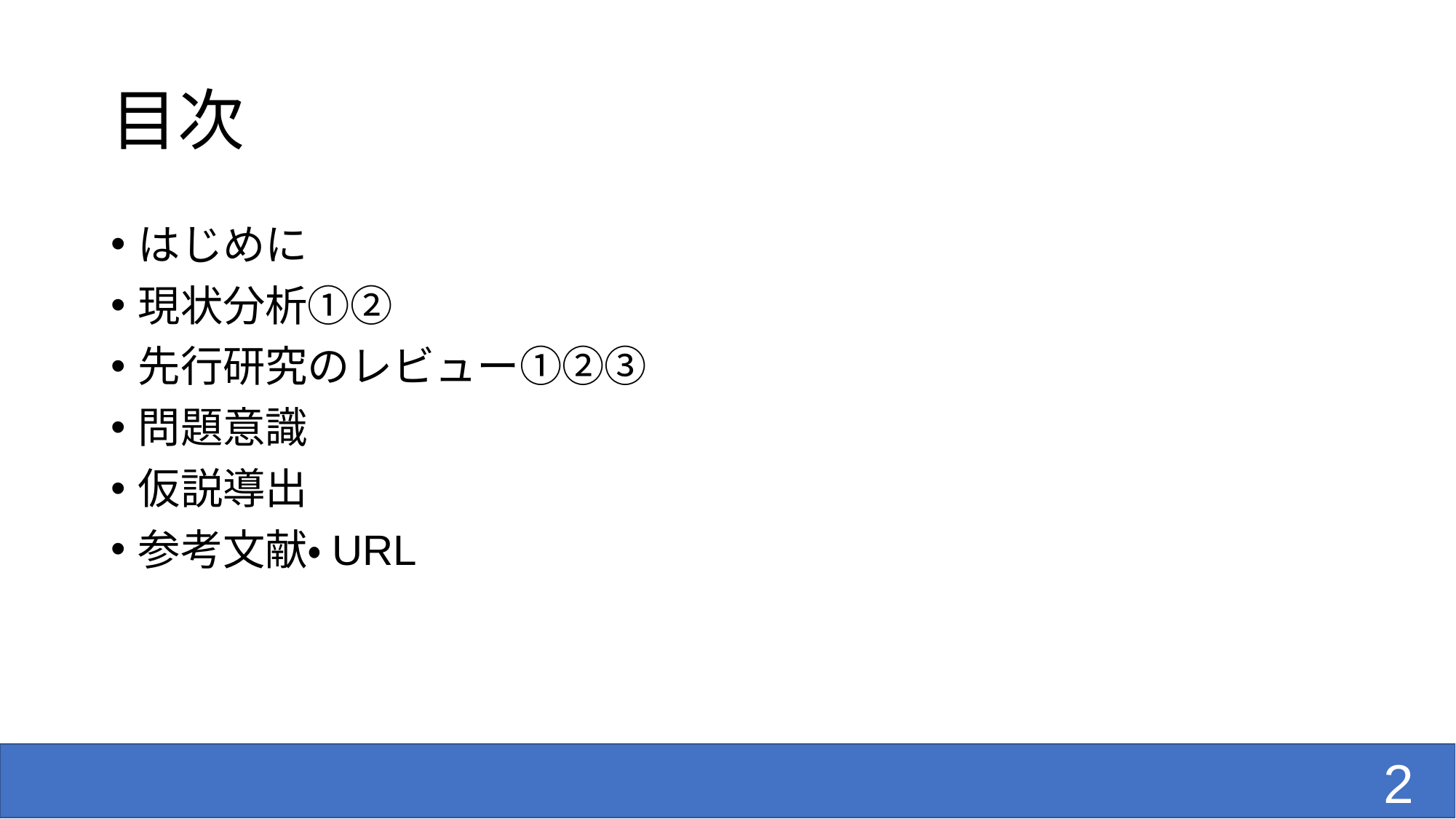

# 目次
はじめに
現状分析①②
先行研究のレビュー①②③
問題意識
仮説導出
参考文献・URL
2